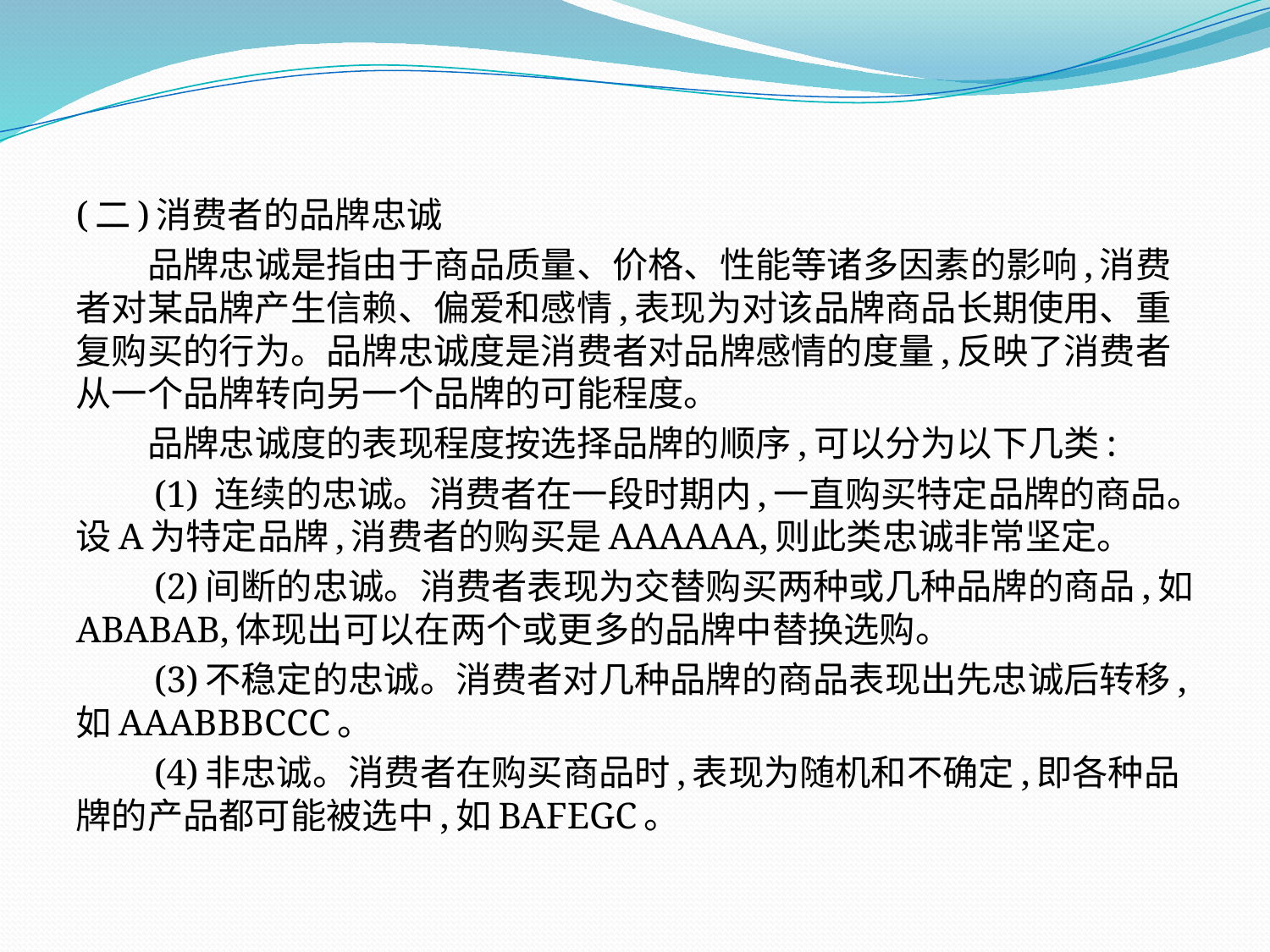

(二)消费者的品牌忠诚
　　品牌忠诚是指由于商品质量、价格、性能等诸多因素的影响,消费者对某品牌产生信赖、偏爱和感情,表现为对该品牌商品长期使用、重复购买的行为。品牌忠诚度是消费者对品牌感情的度量,反映了消费者从一个品牌转向另一个品牌的可能程度。
　　品牌忠诚度的表现程度按选择品牌的顺序,可以分为以下几类:
　　(1) 连续的忠诚。消费者在一段时期内,一直购买特定品牌的商品。设A为特定品牌,消费者的购买是AAAAAA,则此类忠诚非常坚定。
　　(2)间断的忠诚。消费者表现为交替购买两种或几种品牌的商品,如ABABAB,体现出可以在两个或更多的品牌中替换选购。
　　(3)不稳定的忠诚。消费者对几种品牌的商品表现出先忠诚后转移,如AAABBBCCC。
　　(4)非忠诚。消费者在购买商品时,表现为随机和不确定,即各种品牌的产品都可能被选中,如BAFEGC。